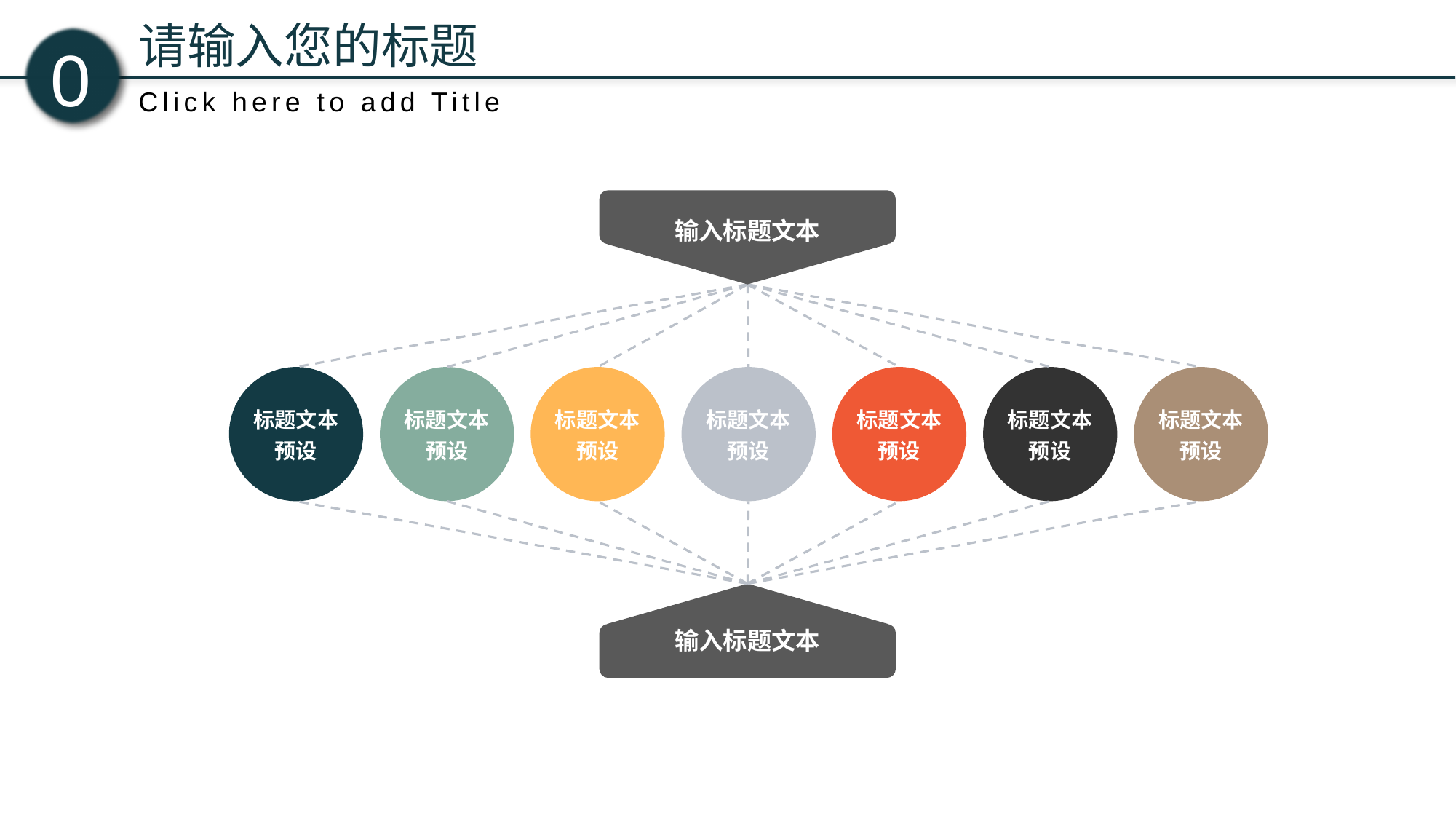

输入标题文本
标题文本
预设
标题文本
预设
标题文本
预设
标题文本
预设
标题文本
预设
标题文本
预设
标题文本
预设
输入标题文本